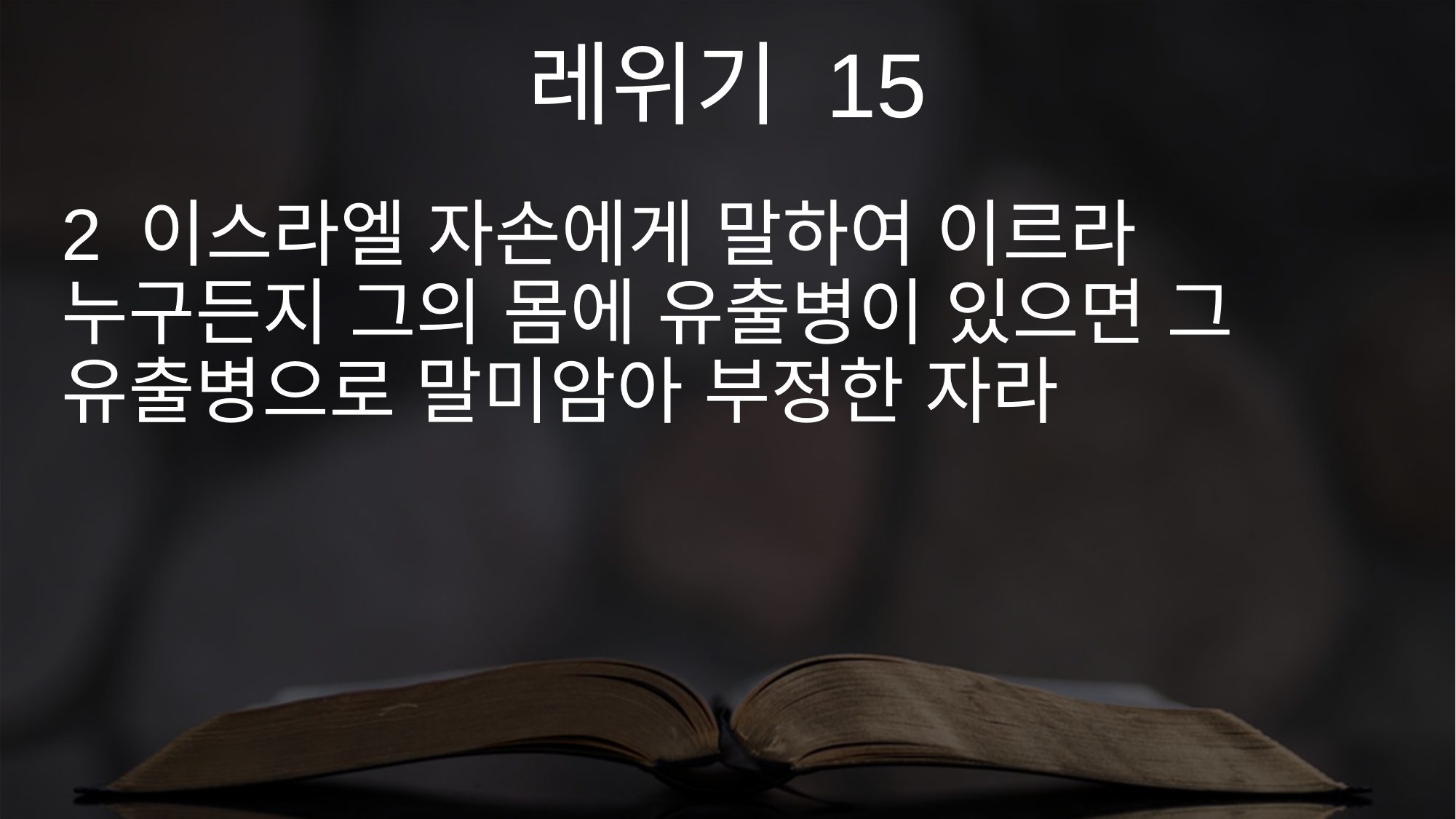

레위기 15
2 이스라엘 자손에게 말하여 이르라 누구든지 그의 몸에 유출병이 있으면 그 유출병으로 말미암아 부정한 자라